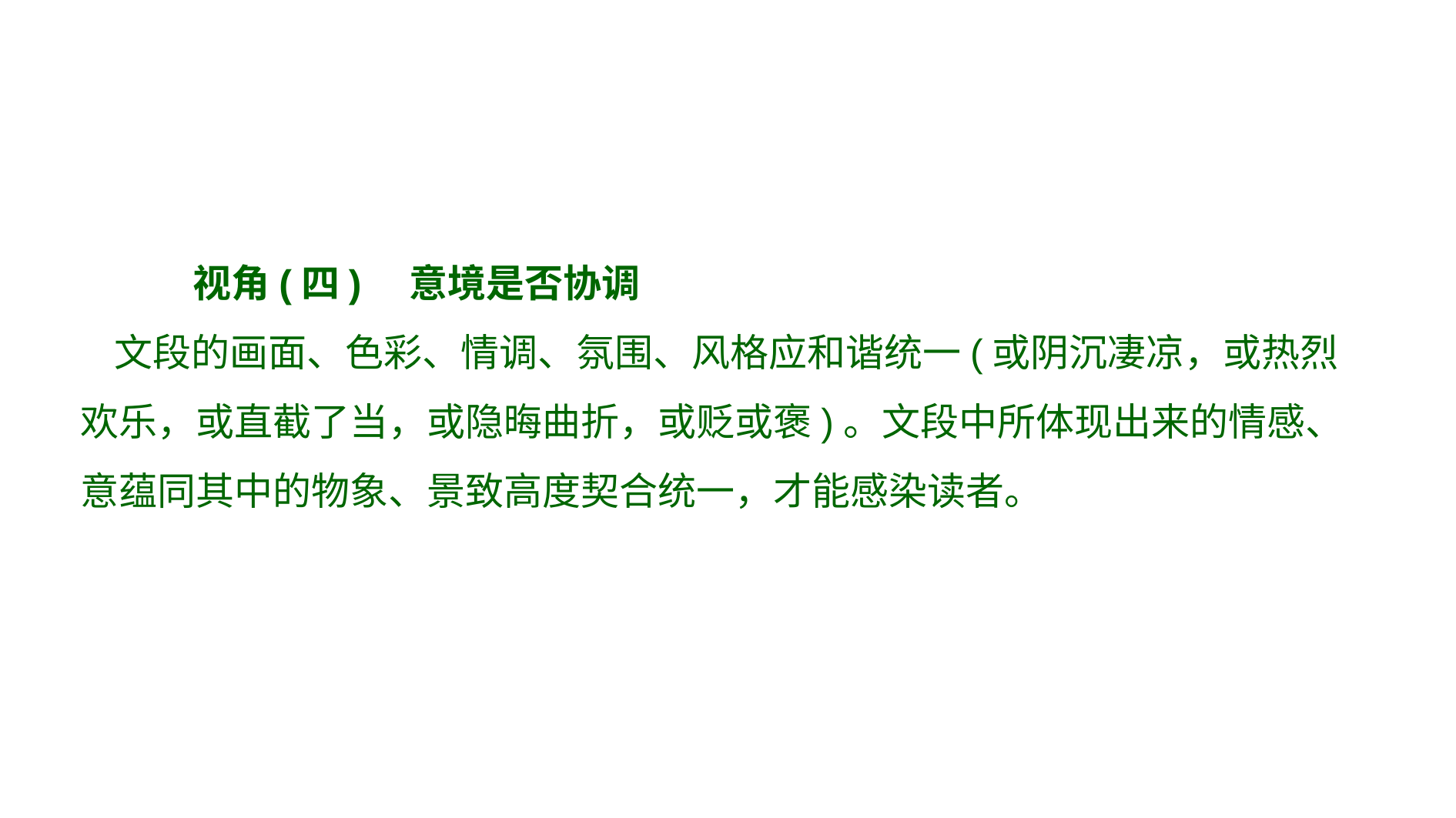

视角(四)　意境是否协调
文段的画面、色彩、情调、氛围、风格应和谐统一(或阴沉凄凉，或热烈欢乐，或直截了当，或隐晦曲折，或贬或褒)。文段中所体现出来的情感、意蕴同其中的物象、景致高度契合统一，才能感染读者。